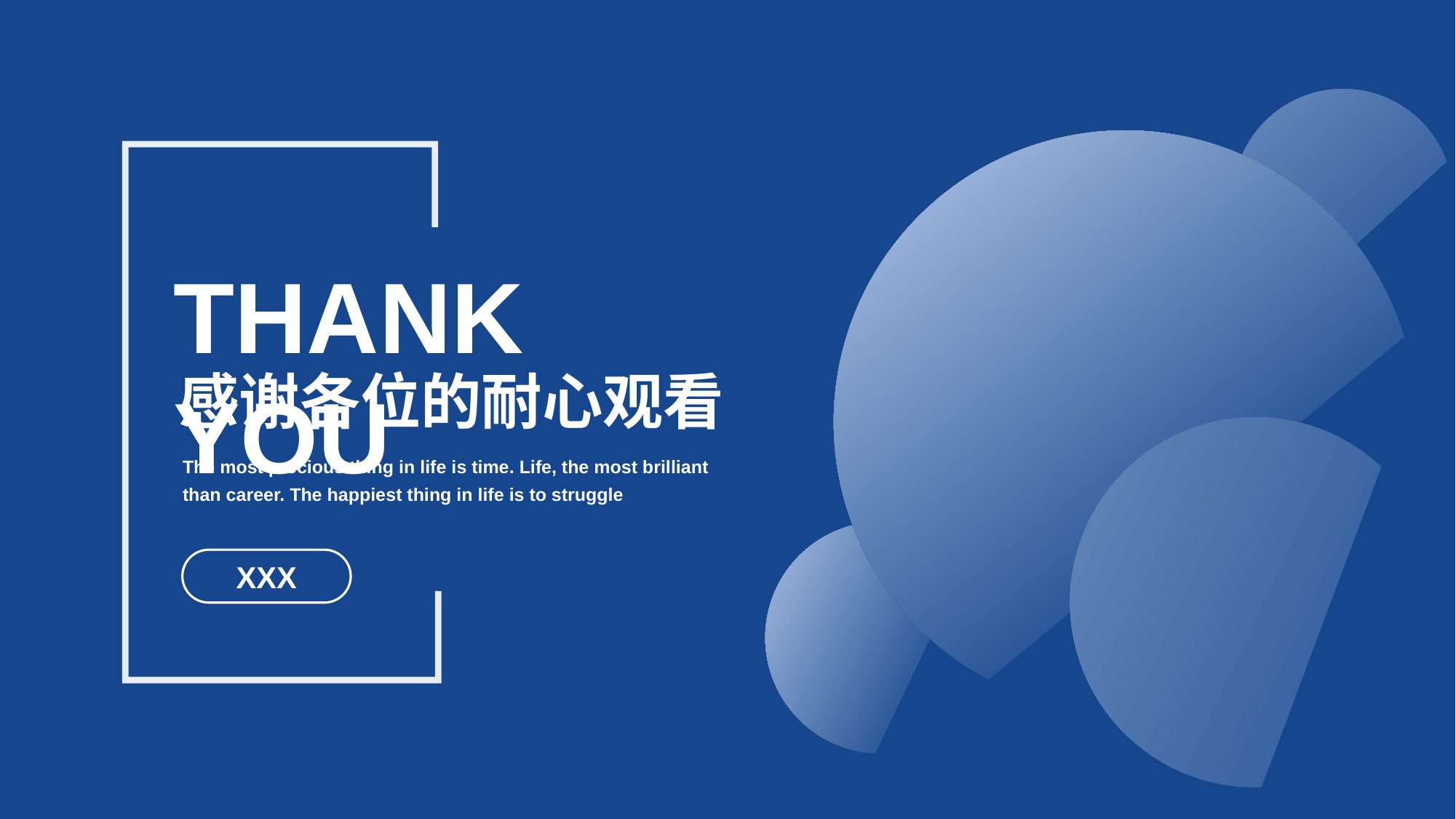

Thank you
感谢各位的耐心观看

The most precious thing in life is time. Life, the most brilliant than career. The happiest thing in life is to struggle

XXX